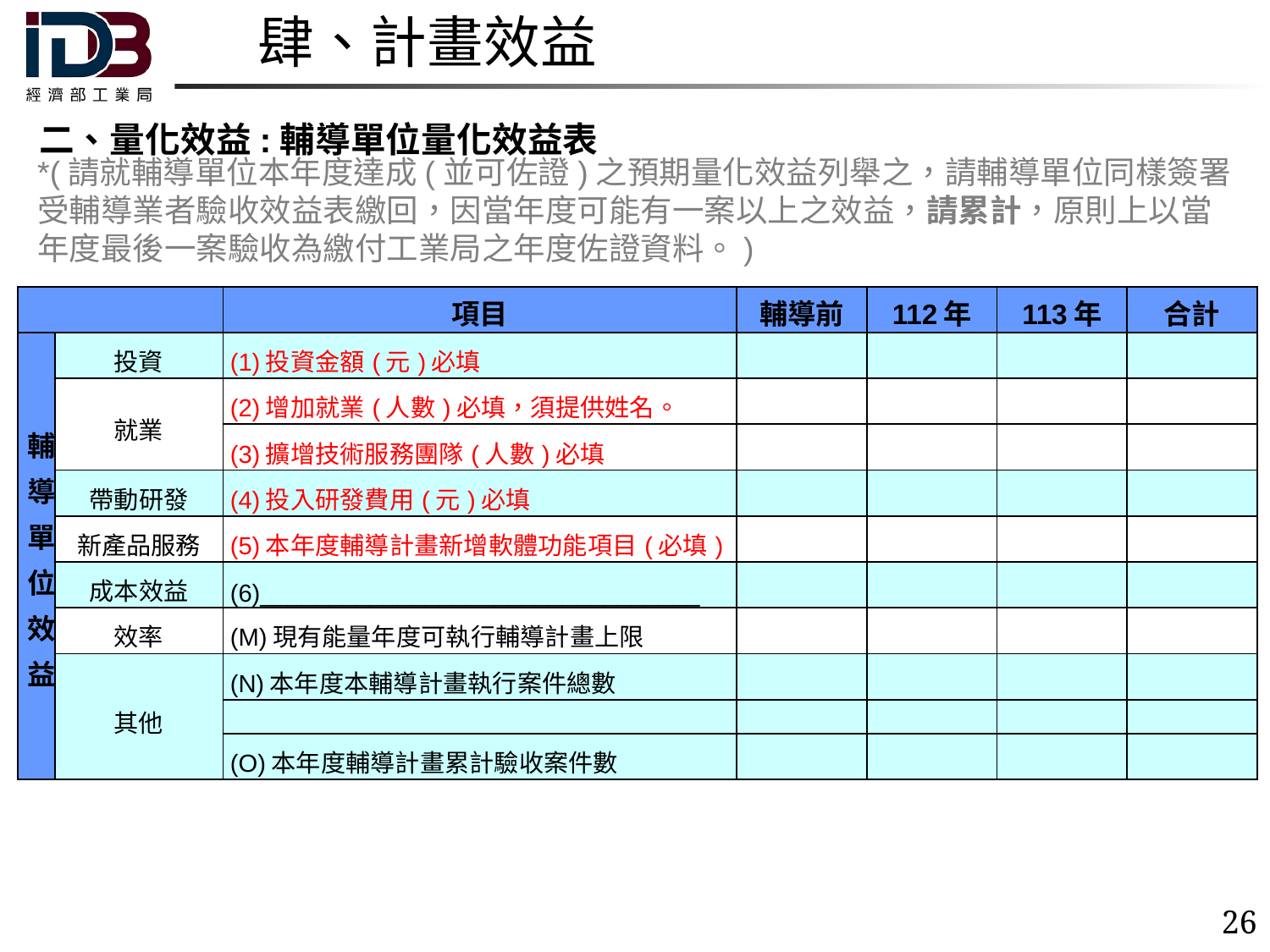

# 肆、計畫效益
二、量化效益:輔導單位量化效益表
*(請就輔導單位本年度達成(並可佐證)之預期量化效益列舉之，請輔導單位同樣簽署受輔導業者驗收效益表繳回，因當年度可能有一案以上之效益，請累計，原則上以當年度最後一案驗收為繳付工業局之年度佐證資料。)
|  |  | 項目 | 輔導前 | 112年 | 113年 | 合計 |
| --- | --- | --- | --- | --- | --- | --- |
| 輔導單位效益 | 投資 | (1)投資金額(元)必填 |  |  |  |  |
|  | 就業 | (2)增加就業(人數)必填，須提供姓名。 |  |  |  |  |
|  |  | (3)擴增技術服務團隊(人數)必填 |  |  |  |  |
|  | 帶動研發 | (4)投入研發費用(元)必填 |  |  |  |  |
|  | 新產品服務 | (5)本年度輔導計畫新增軟體功能項目(必填) |  |  |  |  |
|  | 成本效益 | (6)\_\_\_\_\_\_\_\_\_\_\_\_\_\_\_\_\_\_\_\_\_\_\_\_\_\_\_\_\_\_\_\_ |  |  |  |  |
|  | 效率 | (M)現有能量年度可執行輔導計畫上限 |  |  |  |  |
|  | 其他 | (N)本年度本輔導計畫執行案件總數 |  |  |  |  |
|  |  |  |  |  |  |  |
|  |  | (O)本年度輔導計畫累計驗收案件數 |  |  |  |  |
26